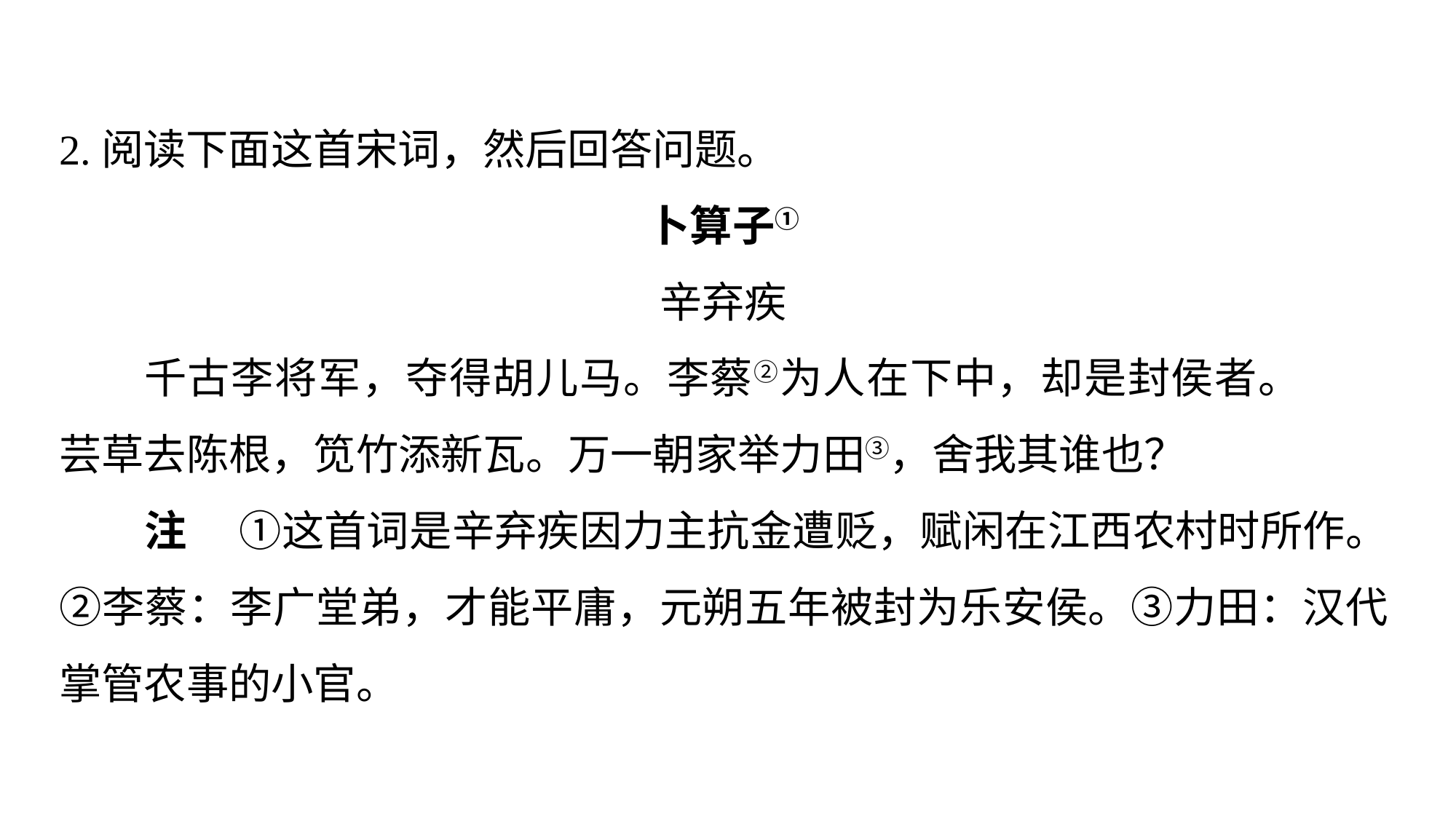

2.阅读下面这首宋词，然后回答问题。
卜算子①
辛弃疾
千古李将军，夺得胡儿马。李蔡②为人在下中，却是封侯者。　　芸草去陈根，笕竹添新瓦。万一朝家举力田③，舍我其谁也？
注 　①这首词是辛弃疾因力主抗金遭贬，赋闲在江西农村时所作。②李蔡：李广堂弟，才能平庸，元朔五年被封为乐安侯。③力田：汉代掌管农事的小官。